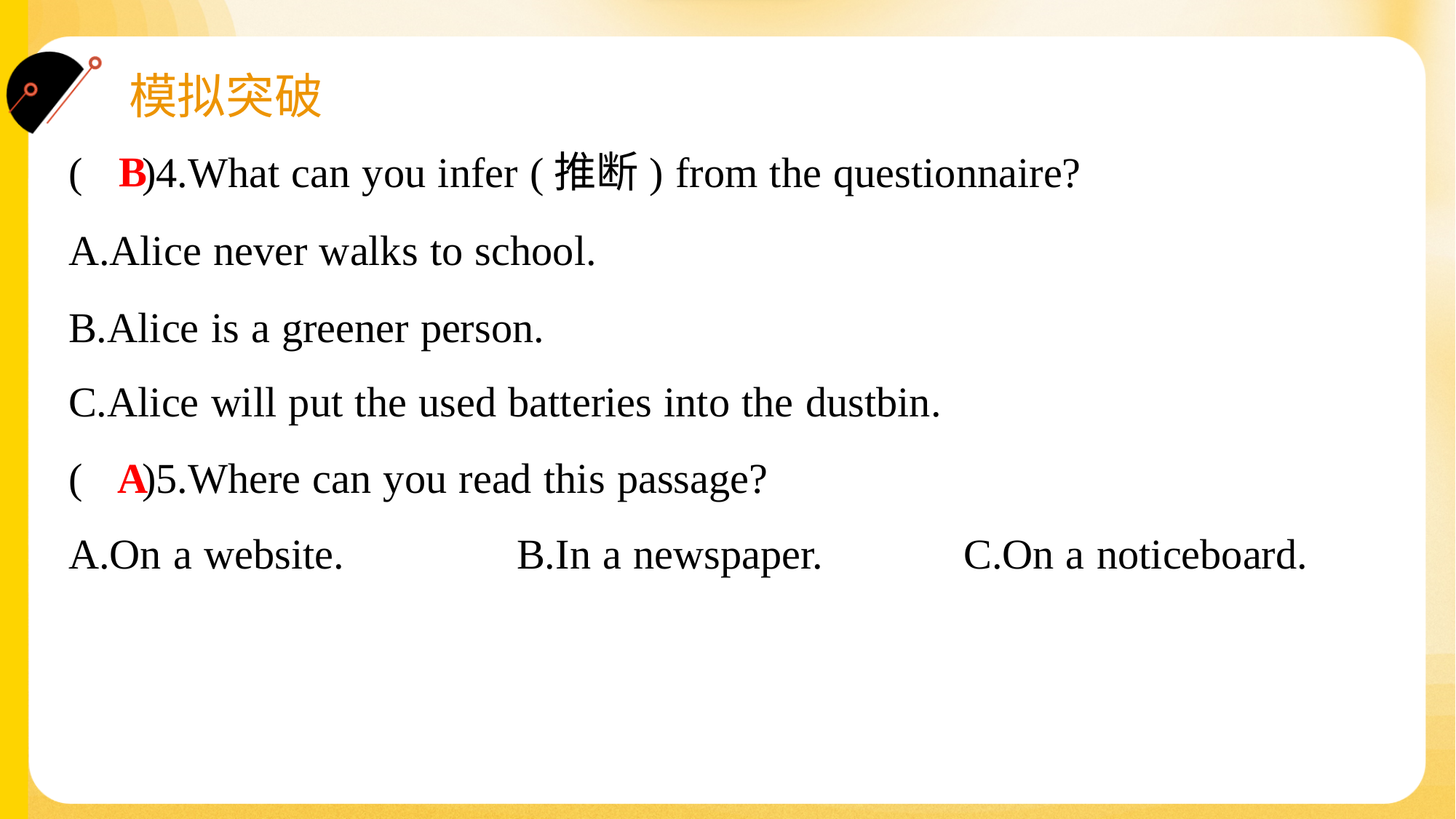

B
(     )4.What can you infer (推断) from the questionnaire?
A.Alice never walks to school.
B.Alice is a greener person.
C.Alice will put the used batteries into the dustbin.
A
(     )5.Where can you read this passage?
A.On a website.	B.In a newspaper.	C.On a noticeboard.